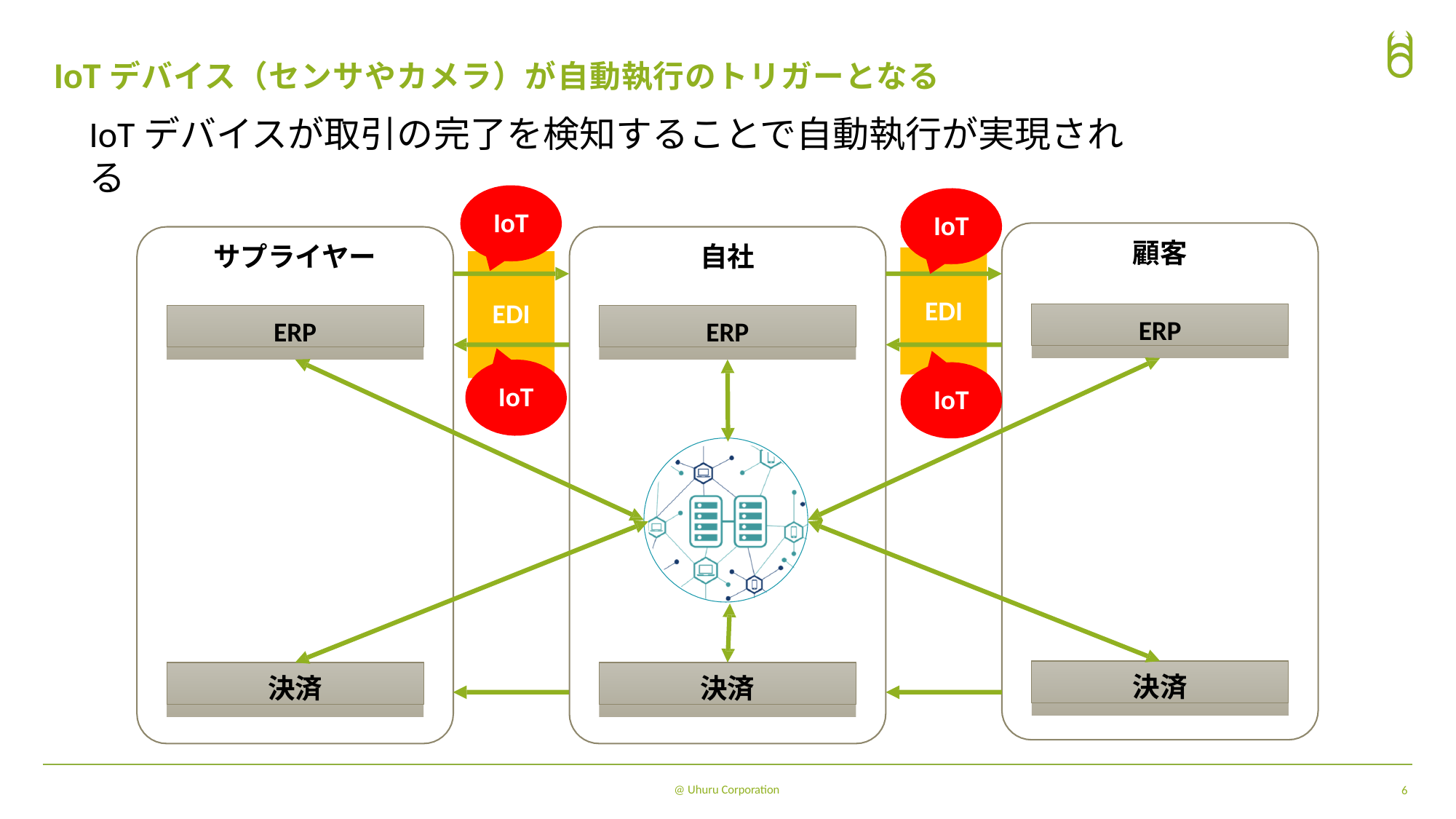

# IoTデバイス（センサやカメラ）が自動執行のトリガーとなる
IoTデバイスが取引の完了を検知することで⾃動執⾏が実現される

IoT
IoT

顧客
サプライヤー
⾃社

EDI
EDI

ERP

ERP

ERP

IoT
IoT

決済

決済

決済

@ Uhuru Corporation
6